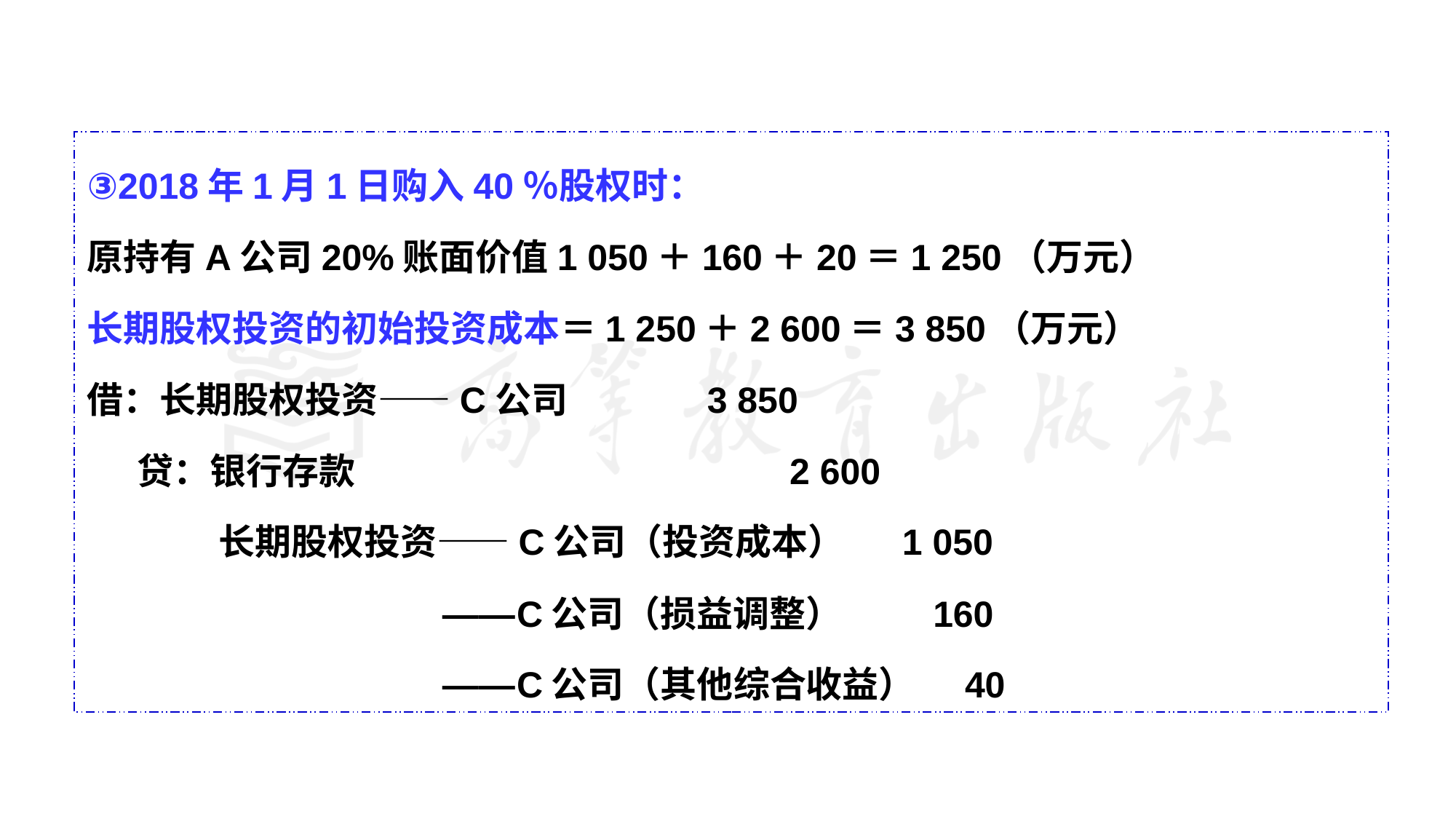

③2018年1月1日购入40％股权时：
原持有A公司20%账面价值1 050＋160＋20＝1 250（万元）
长期股权投资的初始投资成本＝1 250＋2 600＝3 850（万元）
借：长期股权投资——C公司                3 850
     贷：银行存款                                                    2 600
               长期股权投资——C公司（投资成本）      1 050
                                   ——C公司（损益调整）          160
                                   ——C公司（其他综合收益）     40